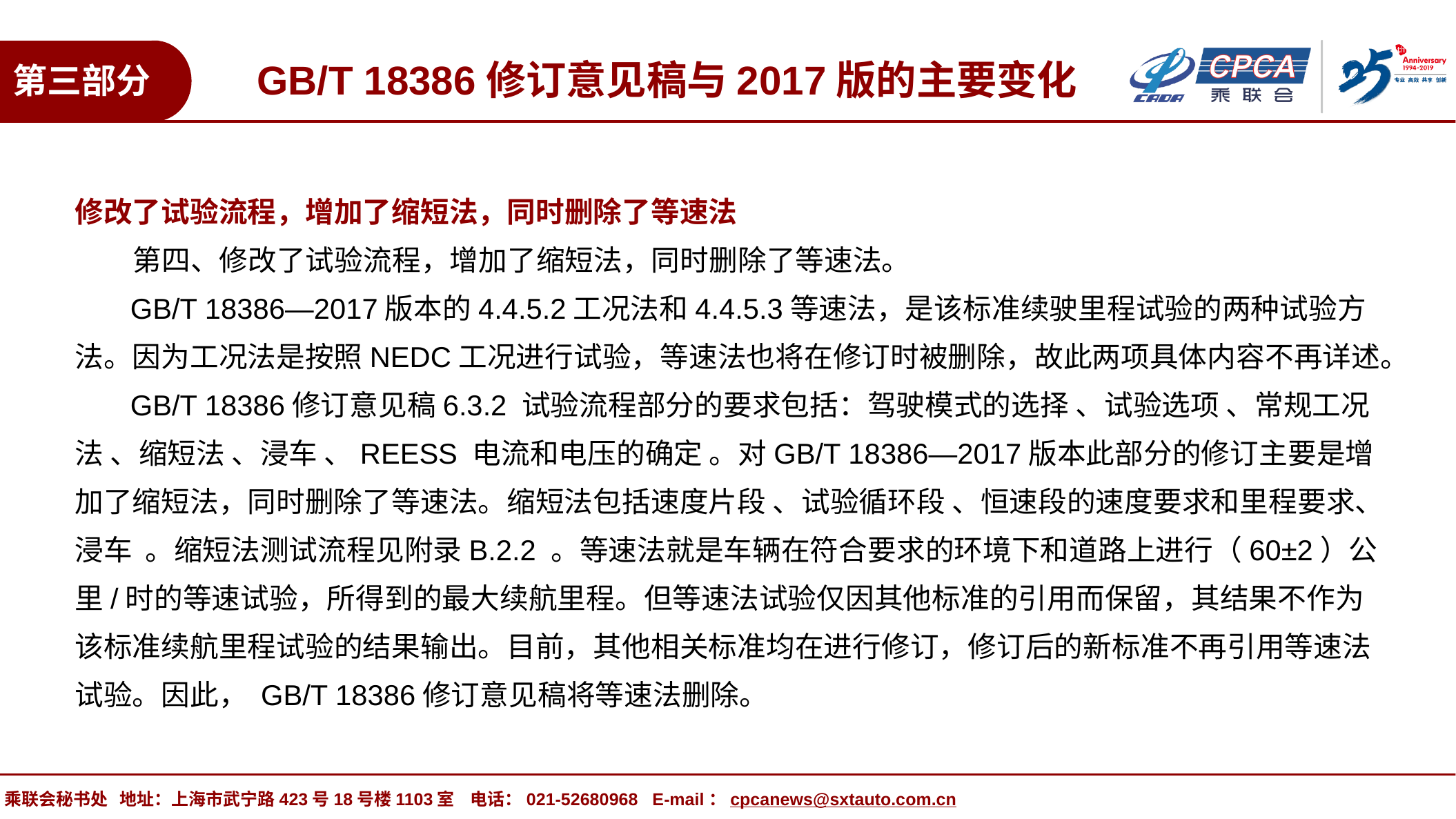

GB/T 18386修订意见稿与2017版的主要变化
第三部分
修改了试验流程，增加了缩短法，同时删除了等速法
        第四、修改了试验流程，增加了缩短法，同时删除了等速法。
       GB/T 18386—2017版本的4.4.5.2工况法和4.4.5.3等速法，是该标准续驶里程试验的两种试验方法。因为工况法是按照NEDC工况进行试验，等速法也将在修订时被删除，故此两项具体内容不再详述。
       GB/T 18386修订意见稿6.3.2 试验流程部分的要求包括：驾驶模式的选择 、试验选项 、常规工况法 、缩短法 、浸车 、REESS 电流和电压的确定 。对GB/T 18386—2017版本此部分的修订主要是增加了缩短法，同时删除了等速法。缩短法包括速度片段 、试验循环段 、恒速段的速度要求和里程要求、浸车  。缩短法测试流程见附录B.2.2 。等速法就是车辆在符合要求的环境下和道路上进行（60±2）公里/时的等速试验，所得到的最大续航里程。但等速法试验仅因其他标准的引用而保留，其结果不作为该标准续航里程试验的结果输出。目前，其他相关标准均在进行修订，修订后的新标准不再引用等速法试验。因此， GB/T 18386修订意见稿将等速法删除。